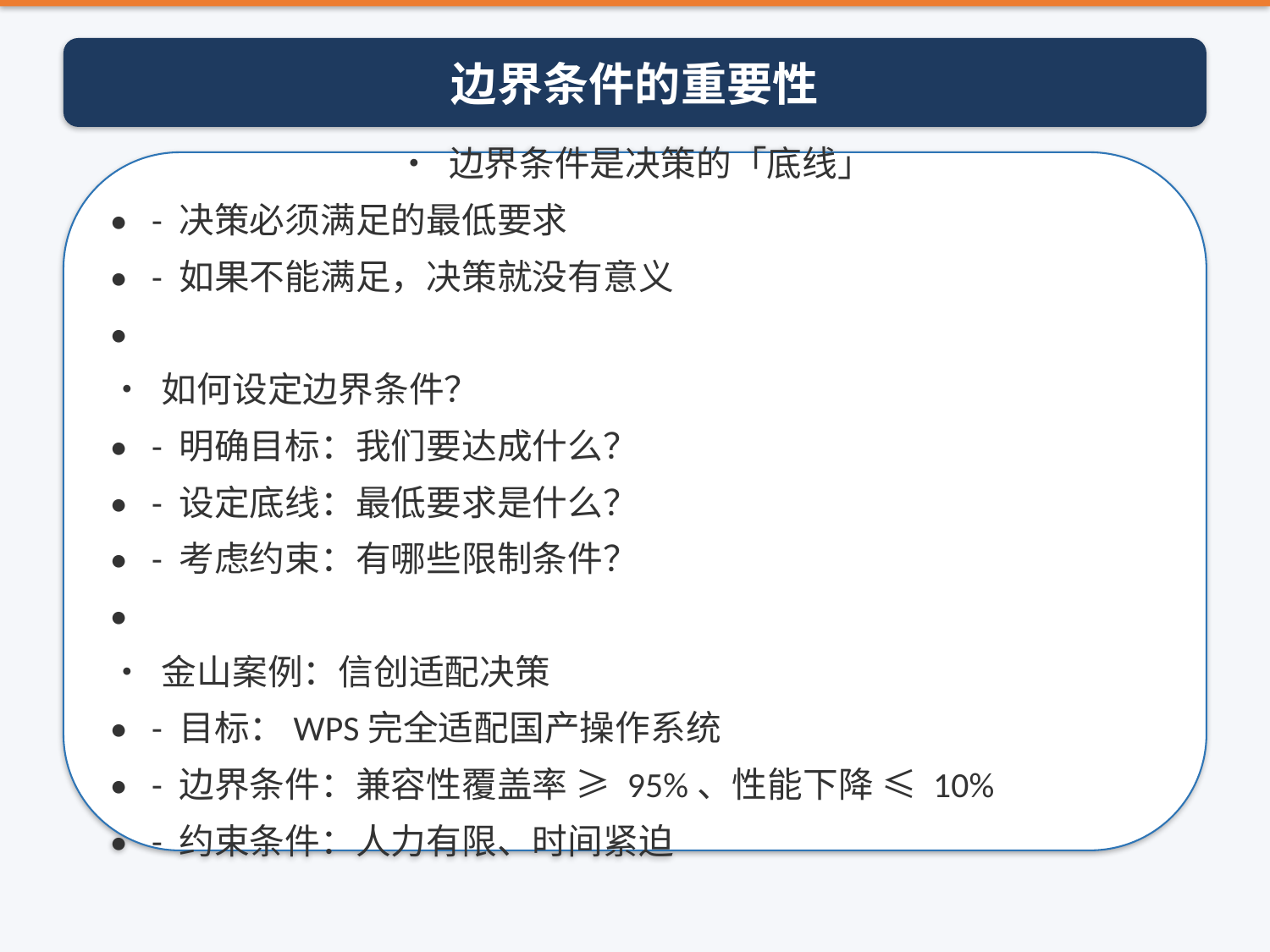

边界条件的重要性
• 边界条件是决策的「底线」
•   - 决策必须满足的最低要求
•   - 如果不能满足，决策就没有意义
•
• 如何设定边界条件？
•   - 明确目标：我们要达成什么？
•   - 设定底线：最低要求是什么？
•   - 考虑约束：有哪些限制条件？
•
• 金山案例：信创适配决策
•   - 目标：WPS完全适配国产操作系统
•   - 边界条件：兼容性覆盖率 ≥ 95%、性能下降 ≤ 10%
•   - 约束条件：人力有限、时间紧迫